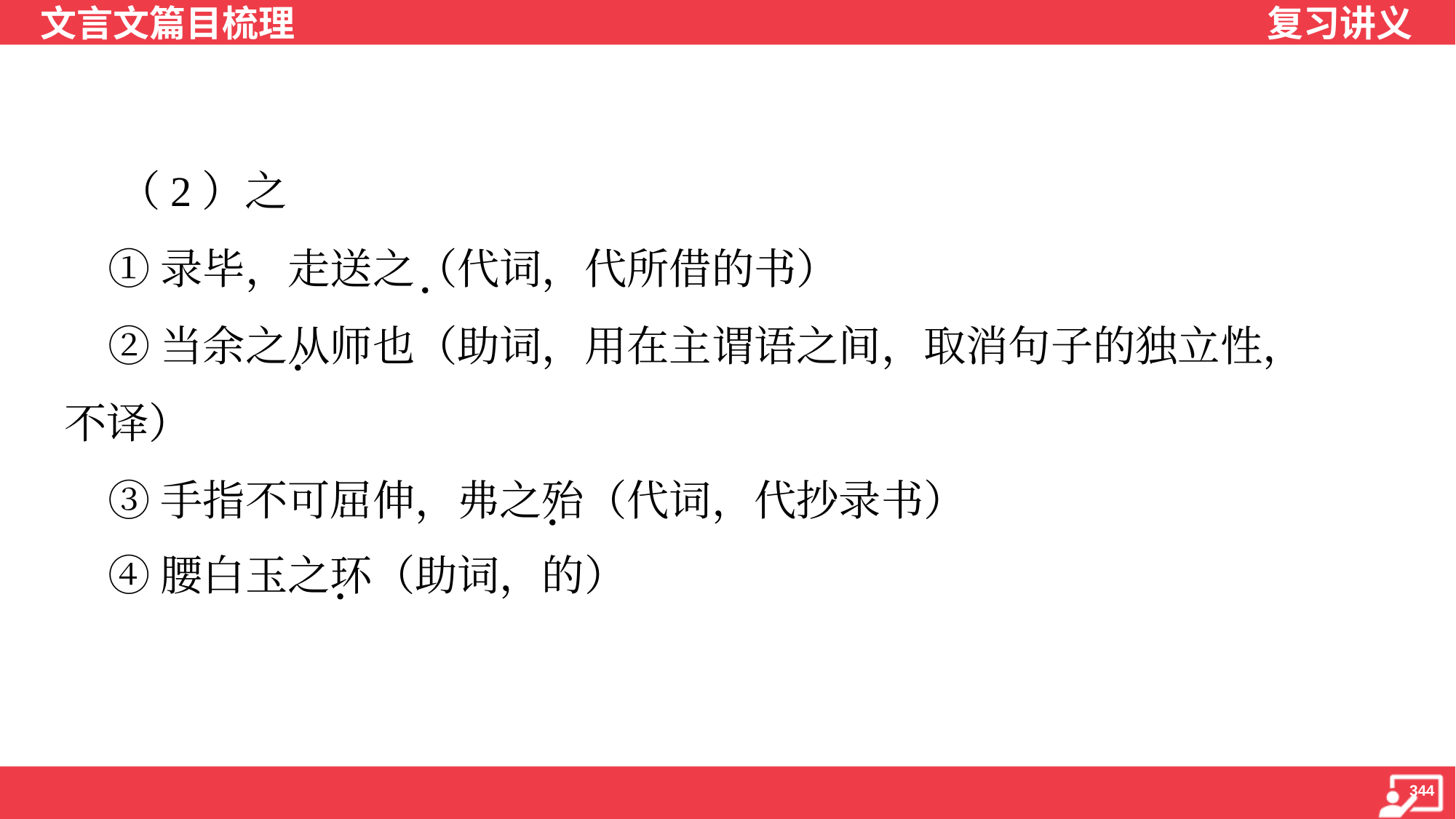

（2）之
    ①录毕，走送之（代词，代所借的书）
    ②当余之从师也（助词，用在主谓语之间，取消句子的独立性，
不译）
    ③手指不可屈伸，弗之殆（代词，代抄录书）
    ④腰白玉之环（助词，的）